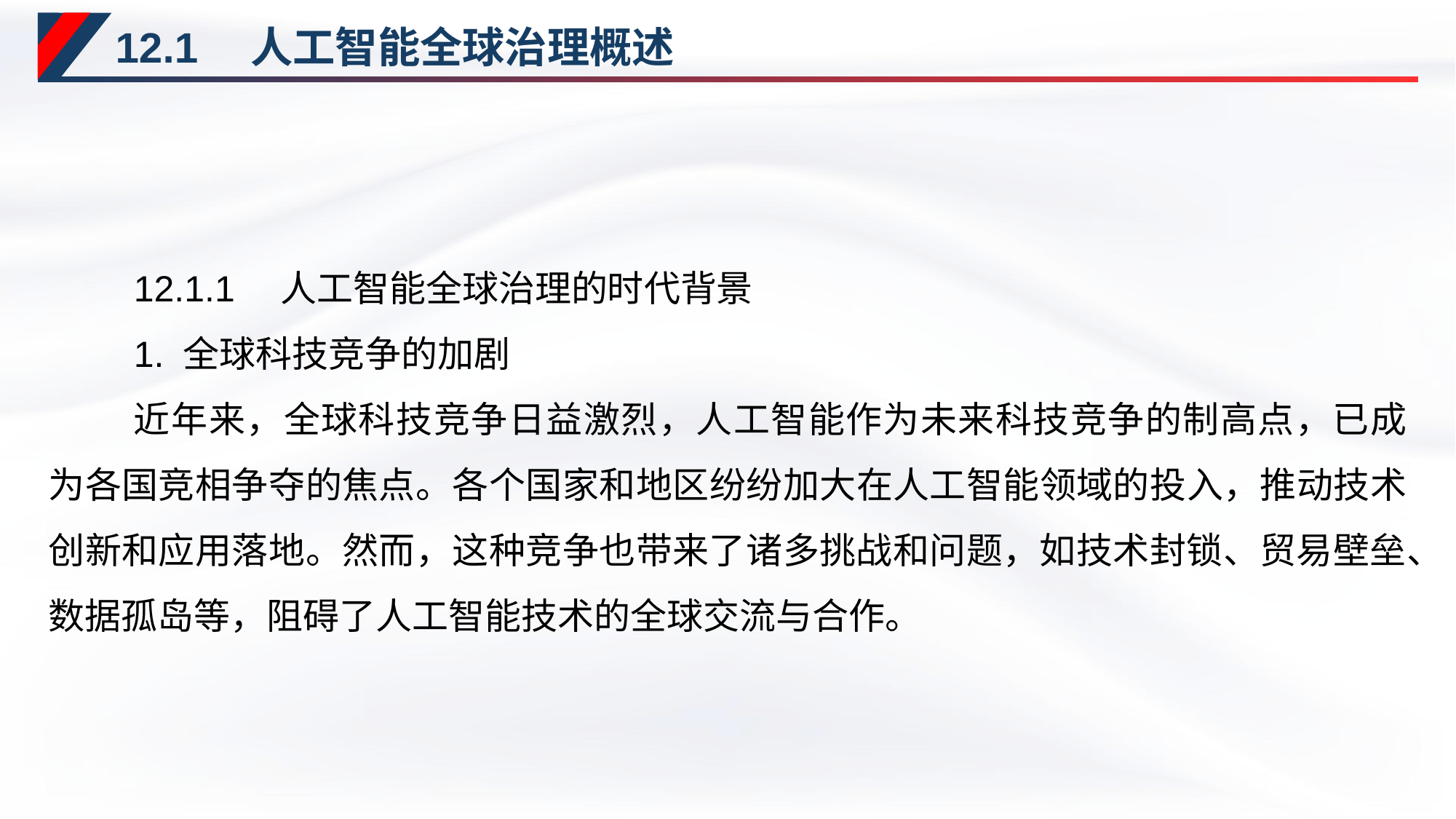

# 12.1　人工智能全球治理概述
12.1.1　人工智能全球治理的时代背景
1. 全球科技竞争的加剧
近年来，全球科技竞争日益激烈，人工智能作为未来科技竞争的制高点，已成为各国竞相争夺的焦点。各个国家和地区纷纷加大在人工智能领域的投入，推动技术创新和应用落地。然而，这种竞争也带来了诸多挑战和问题，如技术封锁、贸易壁垒、数据孤岛等，阻碍了人工智能技术的全球交流与合作。